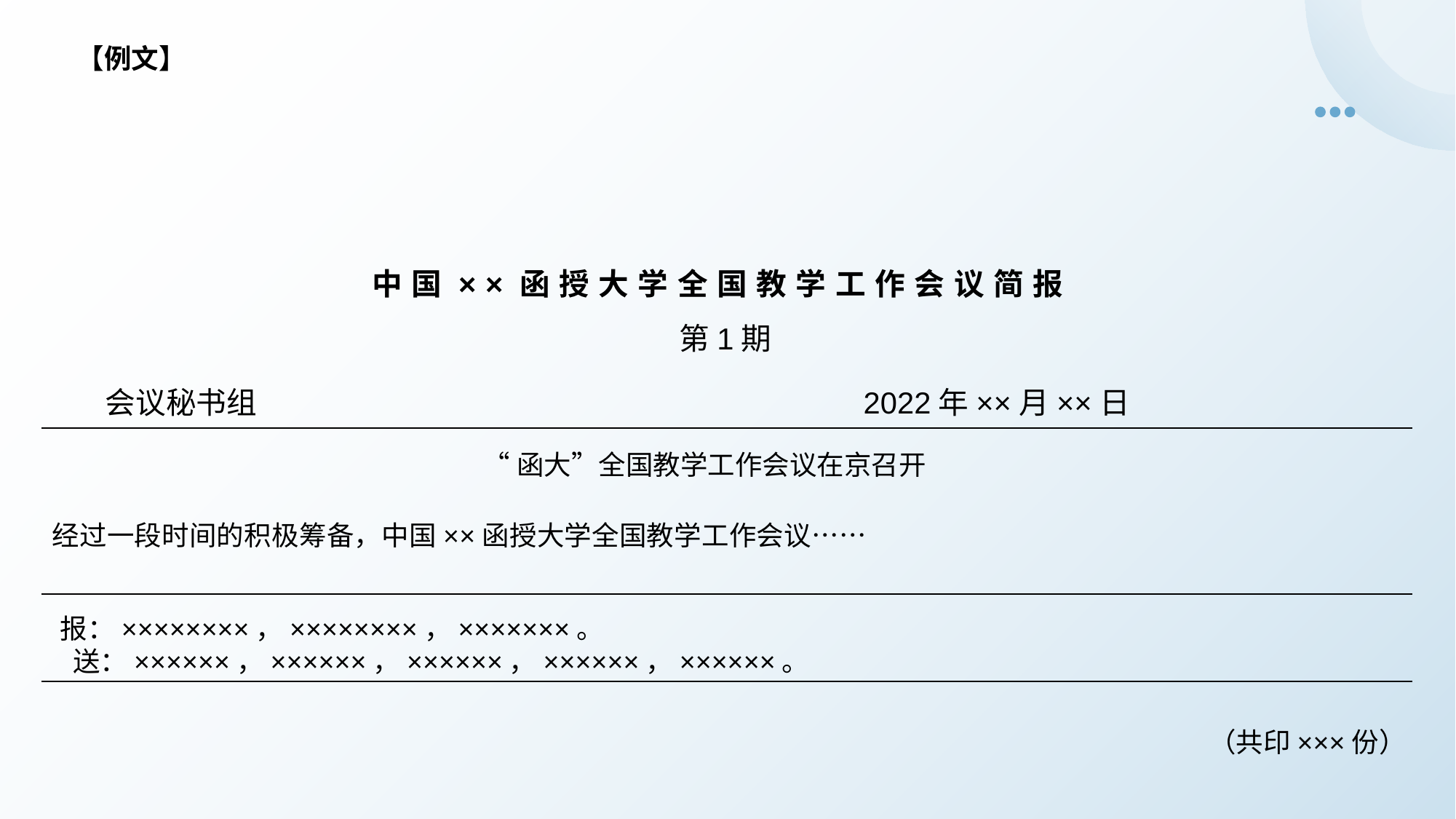

【例文】

中国××函授大学全国教学工作会议简报
第1期
  会议秘书组                                                                                         2022年××月××日

“函大”全国教学工作会议在京召开
经过一段时间的积极筹备，中国××函授大学全国教学工作会议……

报：××××××××，××××××××，×××××××。
 送：××××××，××××××，××××××，××××××，××××××。

（共印×××份）